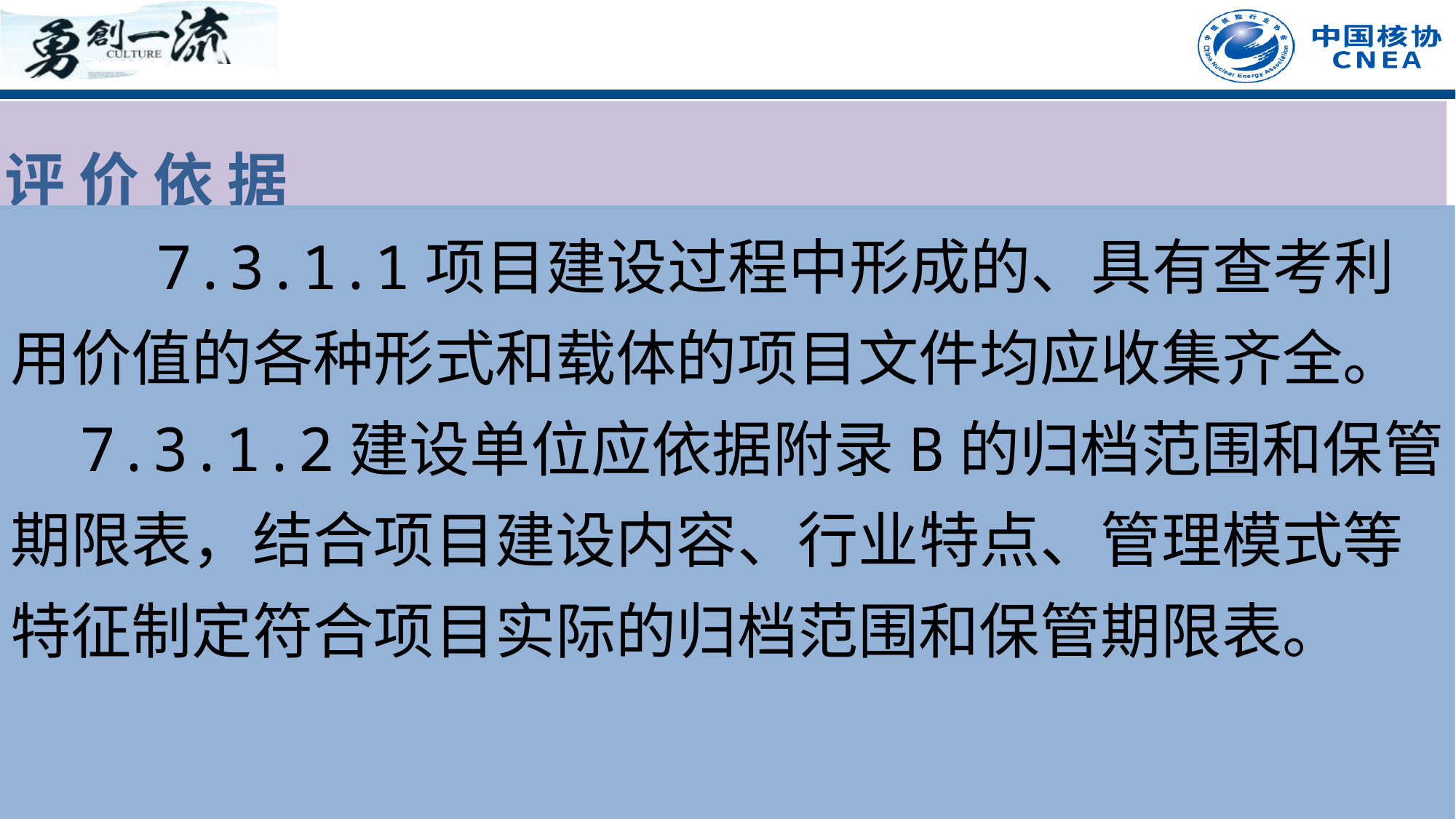

评 价 依 据
    7.3.1.1项目建设过程中形成的、具有查考利用价值的各种形式和载体的项目文件均应收集齐全。
    7.3.1.2建设单位应依据附录B的归档范围和保管期限表，结合项目建设内容、行业特点、管理模式等特征制定符合项目实际的归档范围和保管期限表。